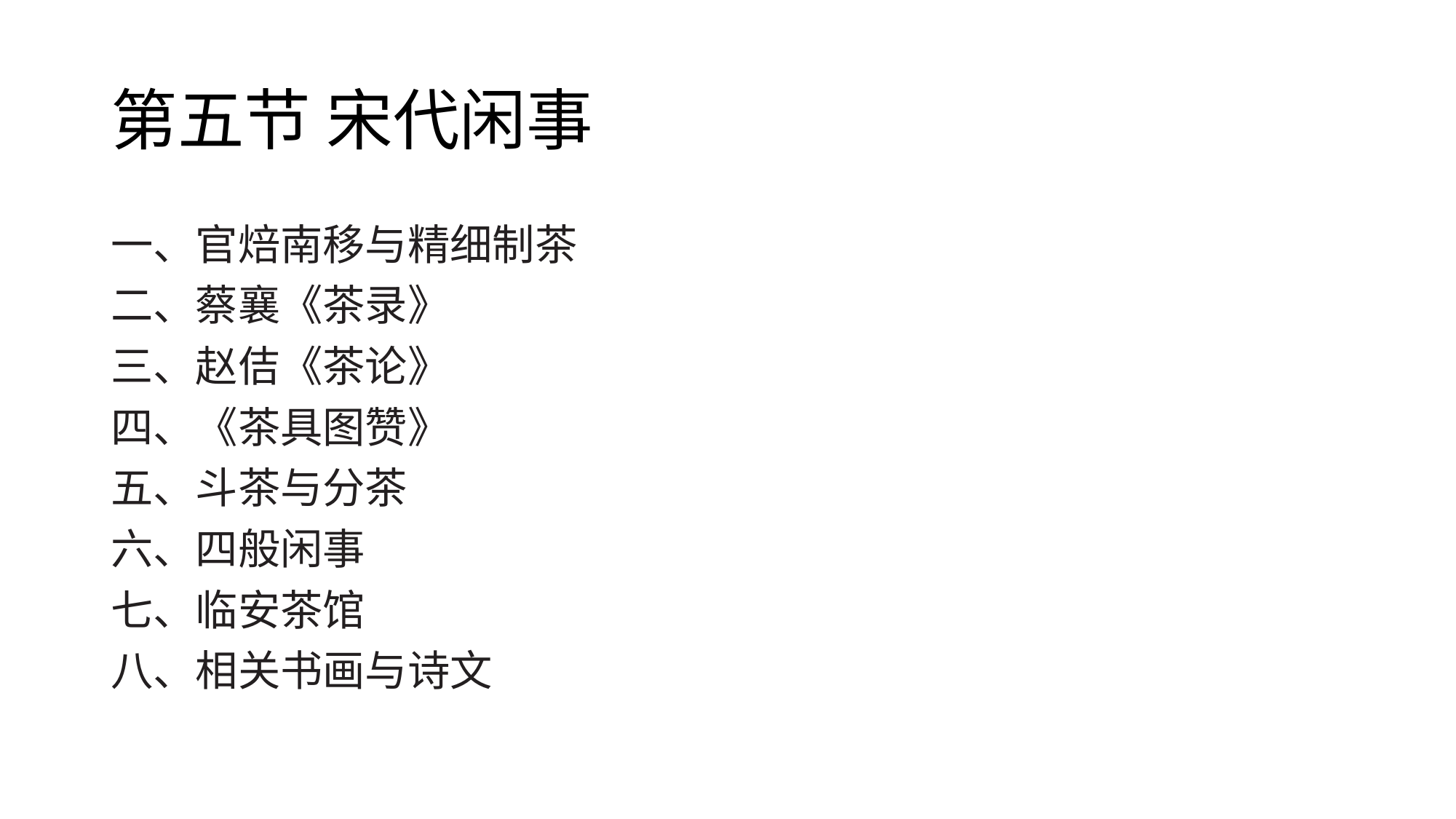

# 第五节 宋代闲事
一、官焙南移与精细制茶
二、蔡襄《茶录》
三、赵佶《茶论》
四、《茶具图赞》
五、斗茶与分茶
六、四般闲事
七、临安茶馆
八、相关书画与诗文